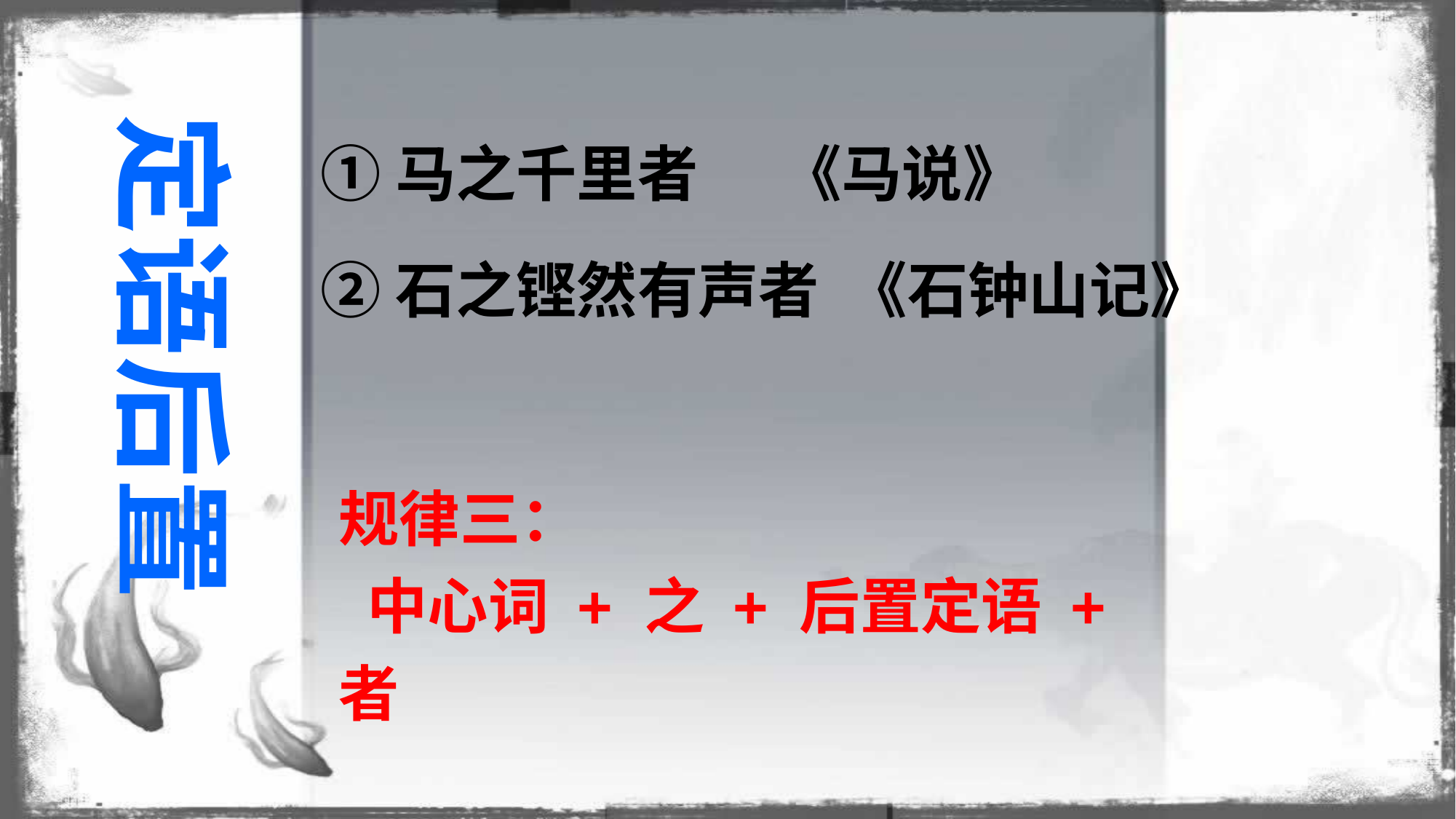

①马之千里者      《马说》
②石之铿然有声者  《石钟山记》
定语后置
规律三：
 中心词 + 之 + 后置定语 + 者